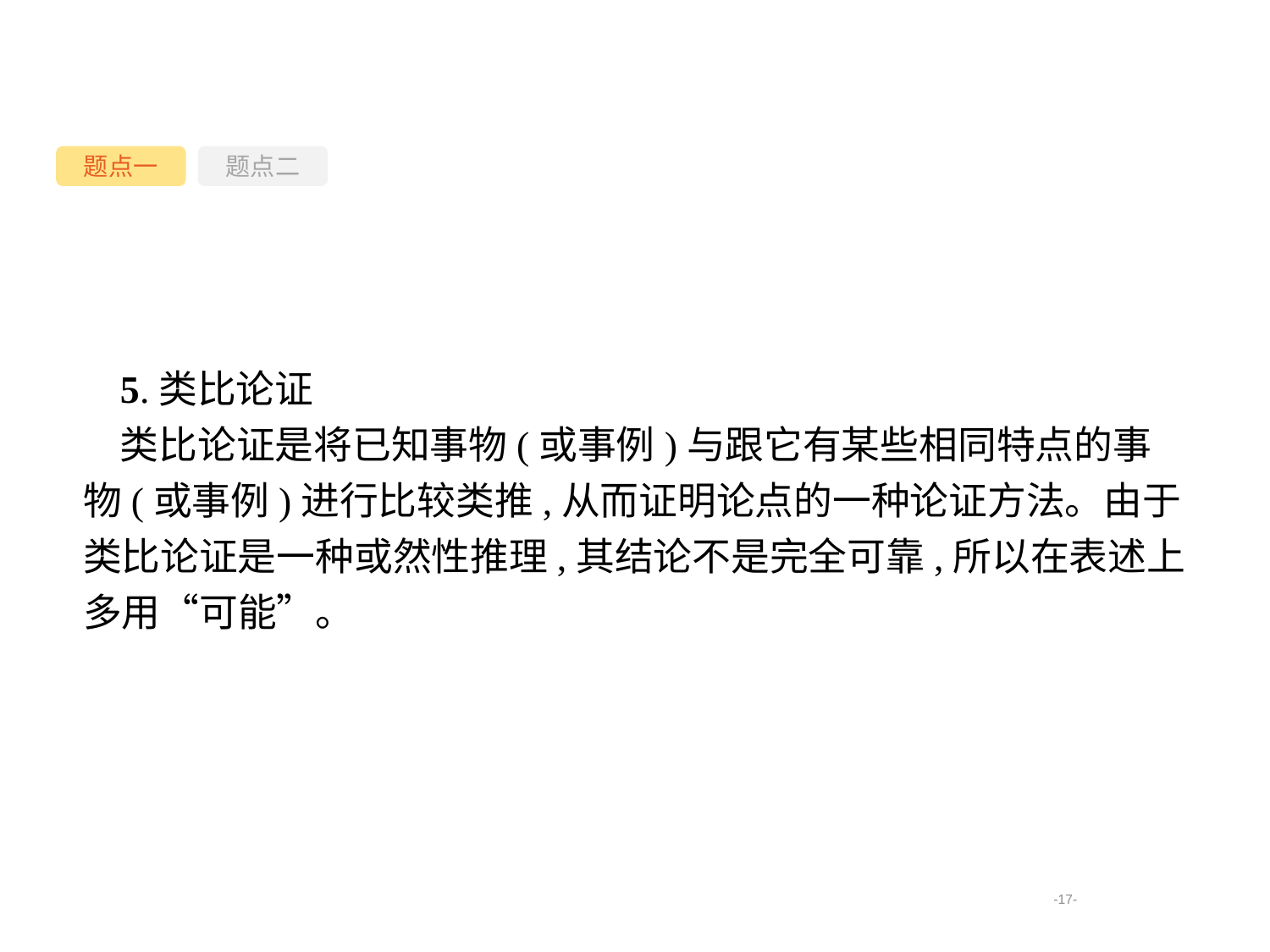

题点一
题点二
5.类比论证
类比论证是将已知事物(或事例)与跟它有某些相同特点的事物(或事例)进行比较类推,从而证明论点的一种论证方法。由于类比论证是一种或然性推理,其结论不是完全可靠,所以在表述上多用“可能”。
-17-